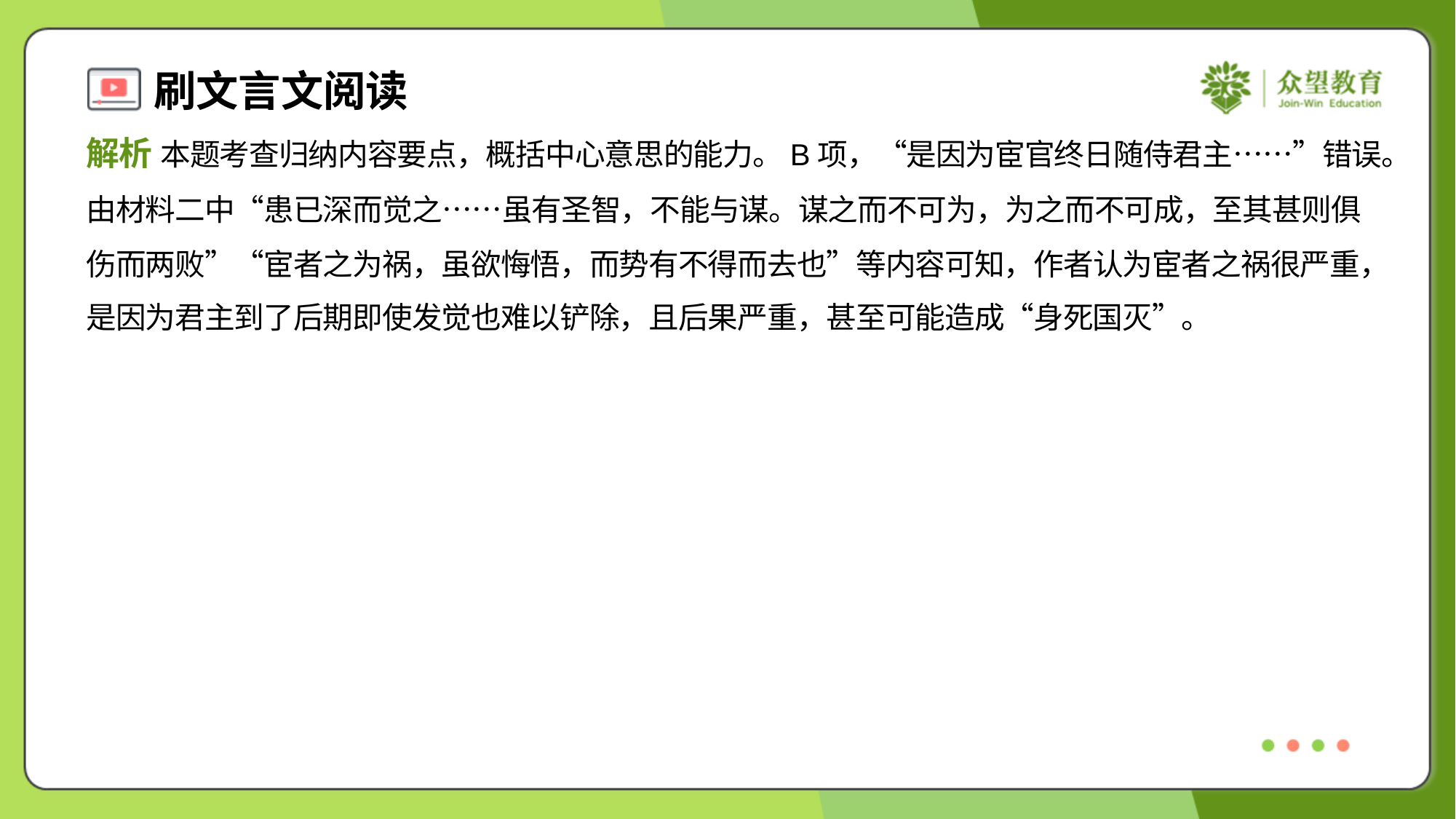

解析 本题考查归纳内容要点，概括中心意思的能力。B项，“是因为宦官终日随侍君主……”错误。
由材料二中“患已深而觉之……虽有圣智，不能与谋。谋之而不可为，为之而不可成，至其甚则俱
伤而两败”“宦者之为祸，虽欲悔悟，而势有不得而去也”等内容可知，作者认为宦者之祸很严重，
是因为君主到了后期即使发觉也难以铲除，且后果严重，甚至可能造成“身死国灭”。